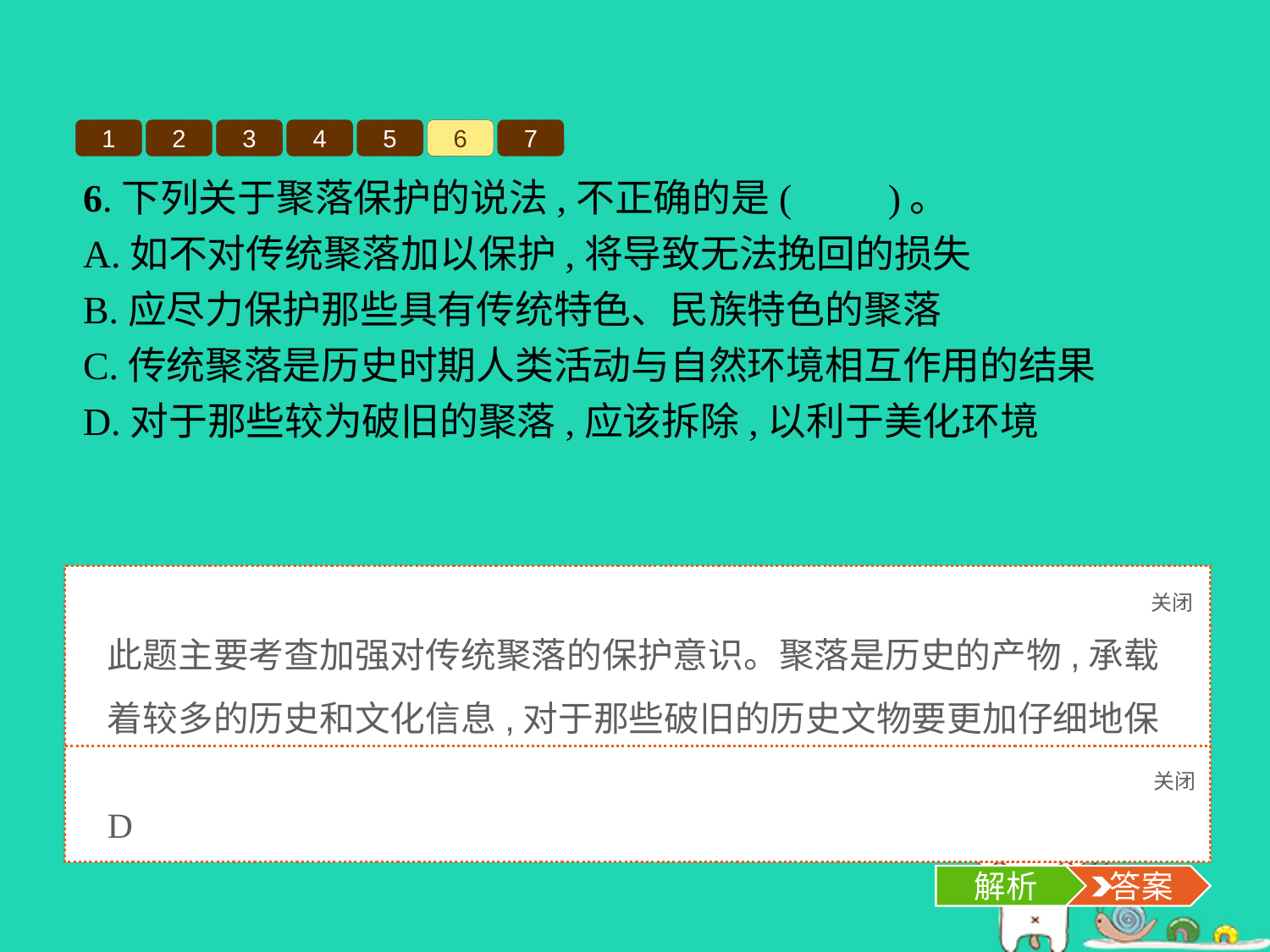

1
2
3
4
5
6
7
6.下列关于聚落保护的说法,不正确的是(　　)。
A.如不对传统聚落加以保护,将导致无法挽回的损失
B.应尽力保护那些具有传统特色、民族特色的聚落
C.传统聚落是历史时期人类活动与自然环境相互作用的结果
D.对于那些较为破旧的聚落,应该拆除,以利于美化环境

关闭
解析

此题主要考查加强对传统聚落的保护意识。聚落是历史的产物,承载着较多的历史和文化信息,对于那些破旧的历史文物要更加仔细地保护,坚持修旧如旧的原则。

关闭
解析
  答案

D
解析
  答案